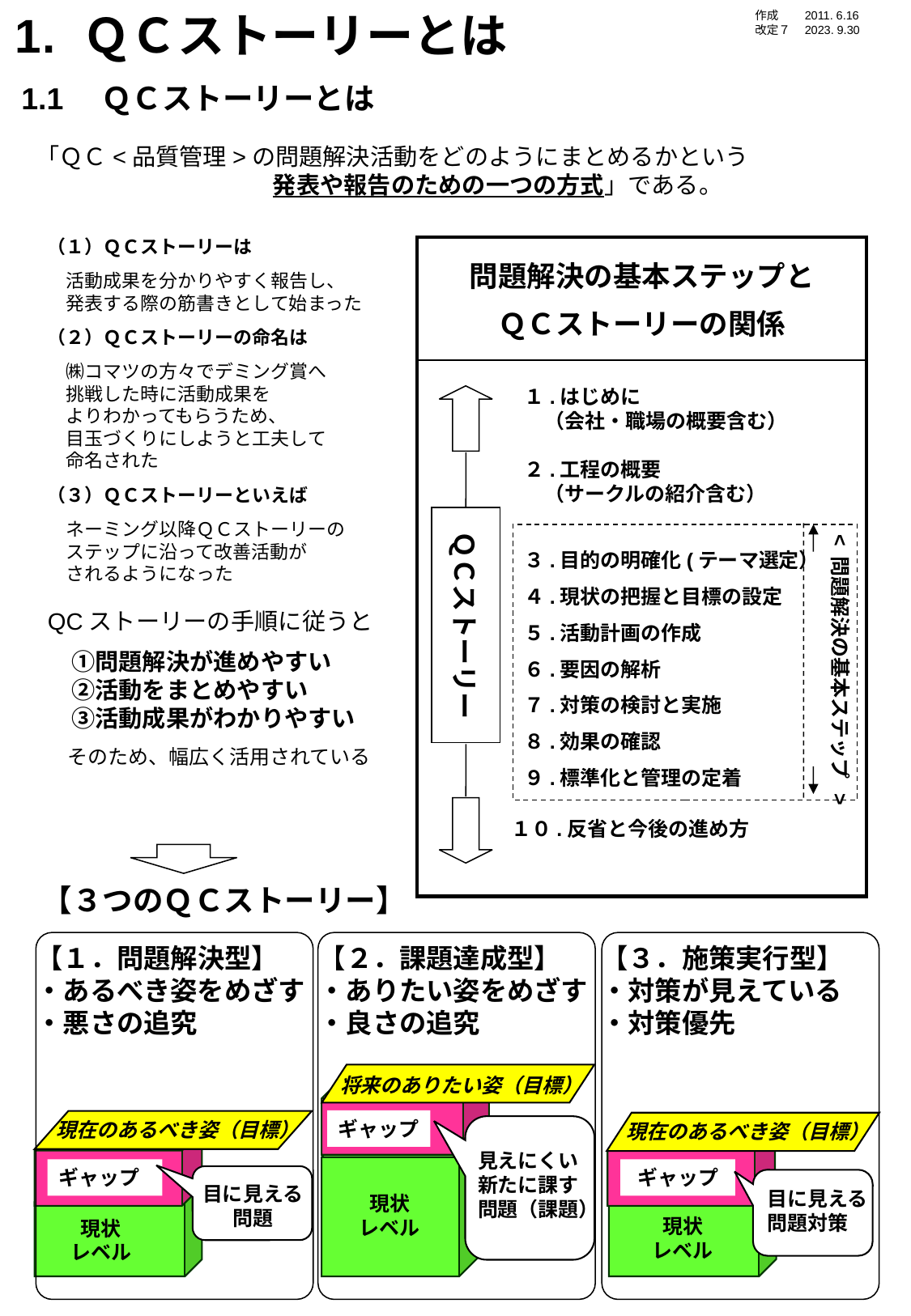

ＱＣストーリーとは
作成　　2011. 6.16
改定７　2023. 9.30
1.1　ＱＣストーリーとは
「ＱＣ<品質管理>の問題解決活動をどのようにまとめるかという
　　　　　　　　　　発表や報告のための一つの方式」である。
（１）ＱＣストーリーは

	　活動成果を分かりやすく報告し、
　発表する際の筋書きとして始まった

（２）ＱＣストーリーの命名は

　㈱コマツの方々でデミング賞へ
　挑戦した時に活動成果を
　よりわかってもらうため、
　目玉づくりにしようと工夫して
　命名された

（３）ＱＣストーリーといえば

　ネーミング以降ＱＣストーリーの
　ステップに沿って改善活動が
　されるようになった

QCストーリーの手順に従うと

　①問題解決が進めやすい
　②活動をまとめやすい
　③活動成果がわかりやすい

　そのため、幅広く活用されている

| 問題解決の基本ステップと ＱＣストーリーの関係 |
| --- |
|  |

１.はじめに
　（会社・職場の概要含む）

２.工程の概要
　（サークルの紹介含む）

ＱＣストーリー

< 問題解決の基本ステップ  >

３.目的の明確化(テーマ選定）
４.現状の把握と目標の設定
５.活動計画の作成
６.要因の解析
７.対策の検討と実施
８.効果の確認
９.標準化と管理の定着

１０.反省と今後の進め方

【３つのＱＣストーリー】

【１．問題解決型】
・あるべき姿をめざす
・悪さの追究
【２．課題達成型】
・ありたい姿をめざす
・良さの追究
【３．施策実行型】
・対策が見えている
・対策優先

将来のありたい姿（目標）

ギャップ

現在のあるべき姿（目標）
現在のあるべき姿（目標）

見えにくい
新たに課す
問題（課題）

目に見える
問題

目に見える
問題対策
ギャップ
ギャップ

現状
レベル
現状
レベル
現状
レベル